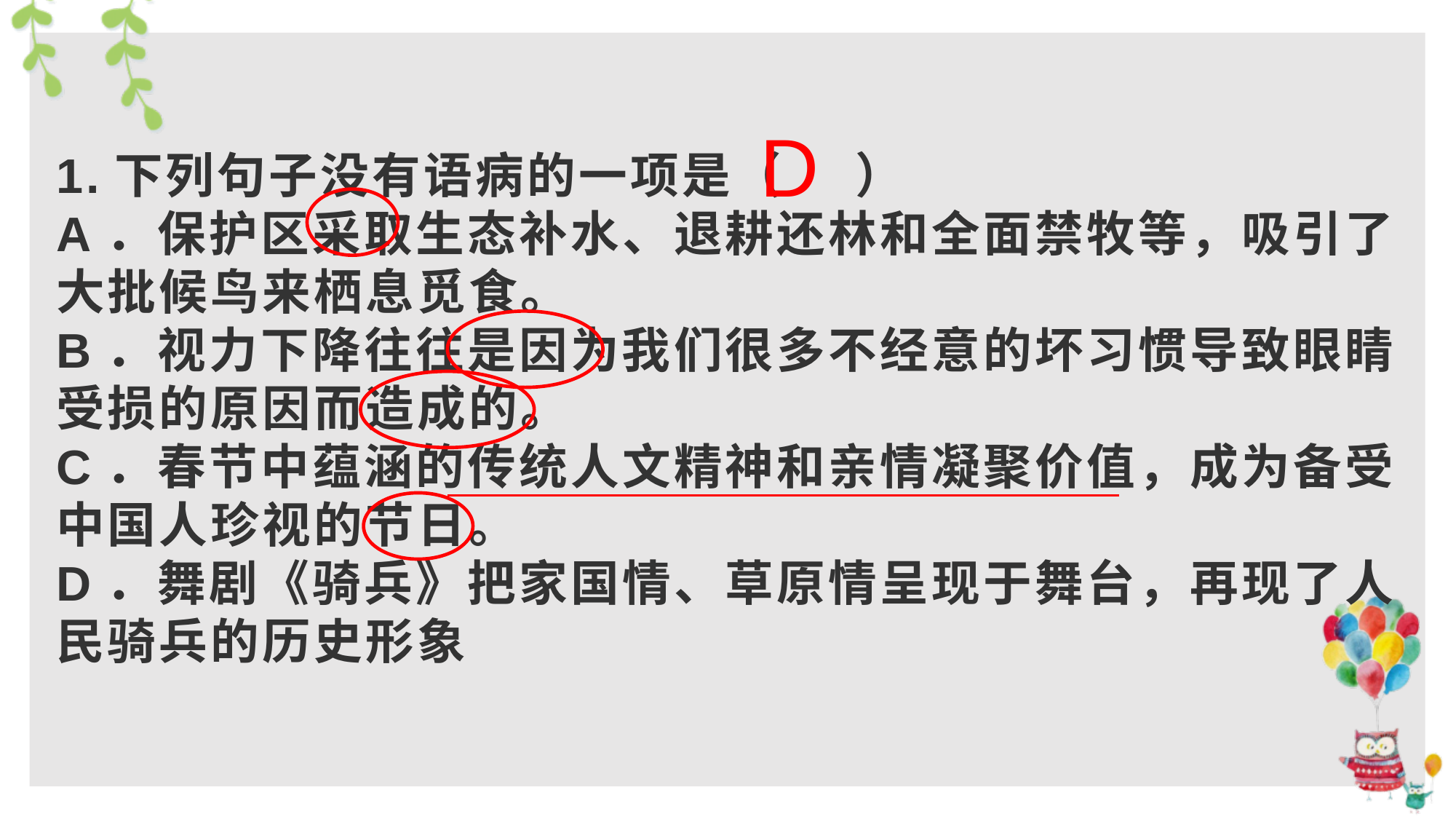

D
1.下列句子没有语病的一项是（     ）
A．保护区采取生态补水、退耕还林和全面禁牧等，吸引了大批候鸟来栖息觅食。
B．视力下降往往是因为我们很多不经意的坏习惯导致眼睛受损的原因而造成的。
C．春节中蕴涵的传统人文精神和亲情凝聚价值，成为备受中国人珍视的节日。
D．舞剧《骑兵》把家国情、草原情呈现于舞台，再现了人民骑兵的历史形象